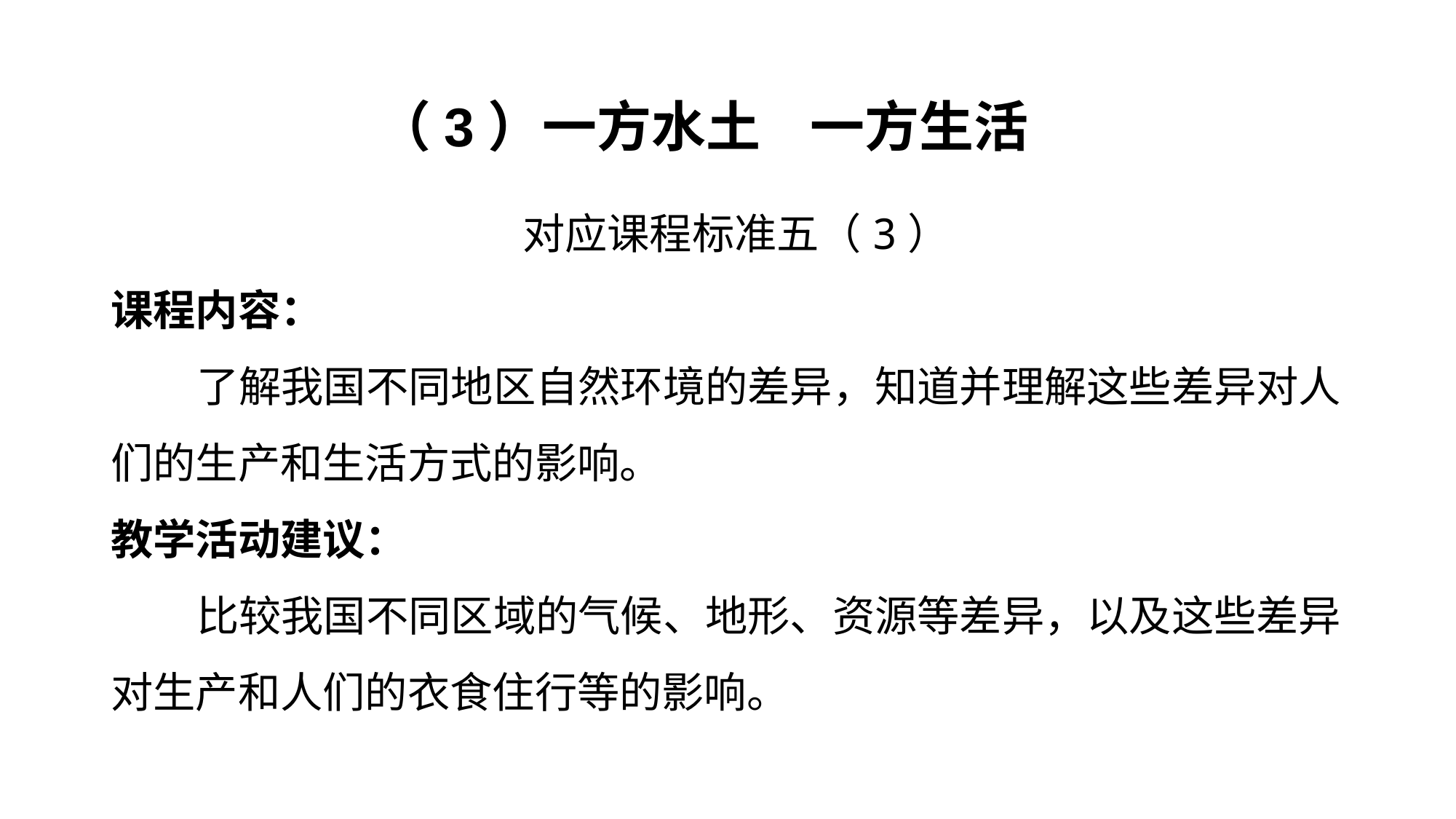

（3）一方水土    一方生活
对应课程标准五（3）
课程内容：
        了解我国不同地区自然环境的差异，知道并理解这些差异对人们的生产和生活方式的影响。
教学活动建议：
        比较我国不同区域的气候、地形、资源等差异，以及这些差异对生产和人们的衣食住行等的影响。